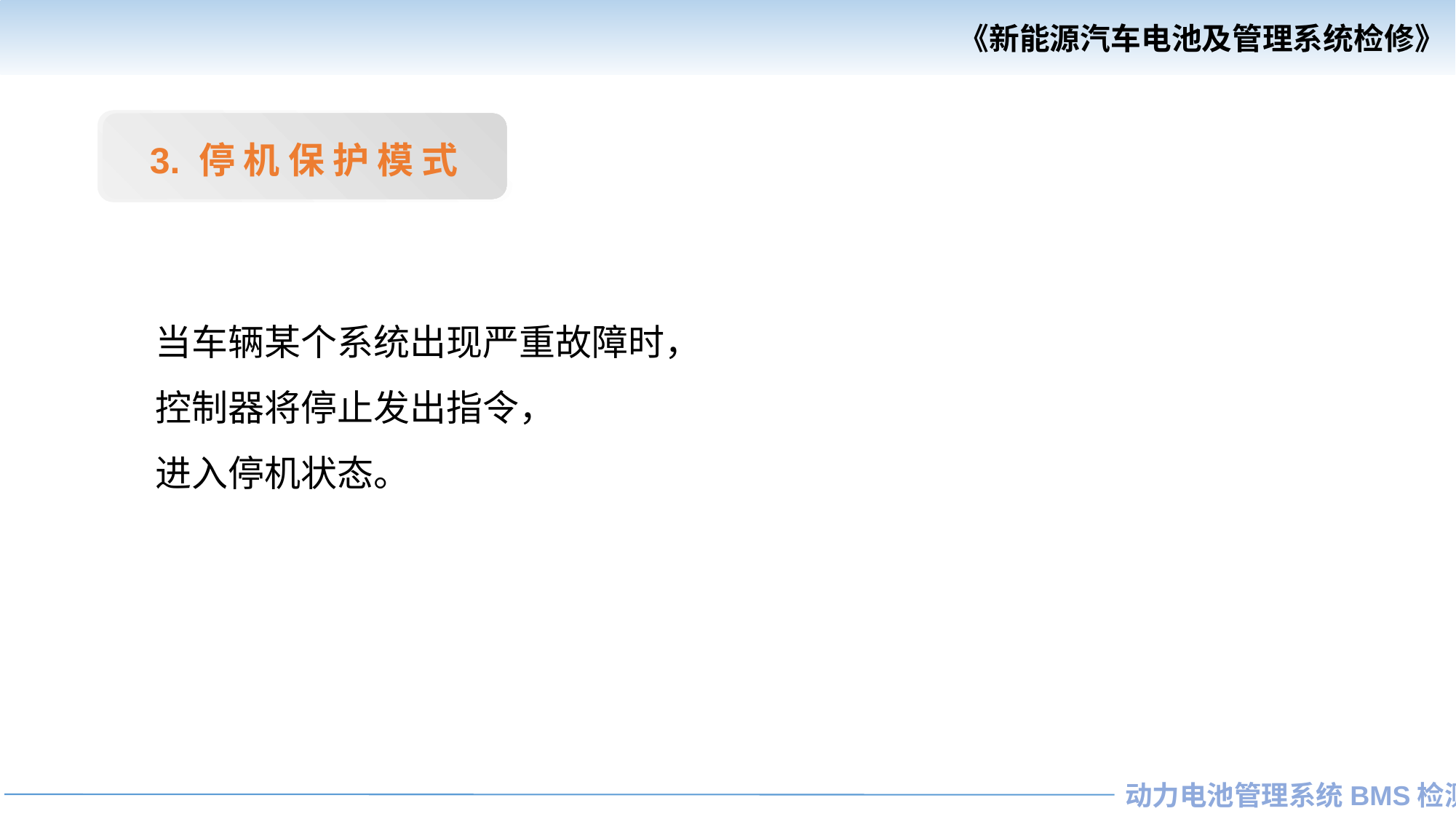

3. 停 机 保 护 模 式
当车辆某个系统出现严重故障时，
控制器将停止发出指令，
进入停机状态。